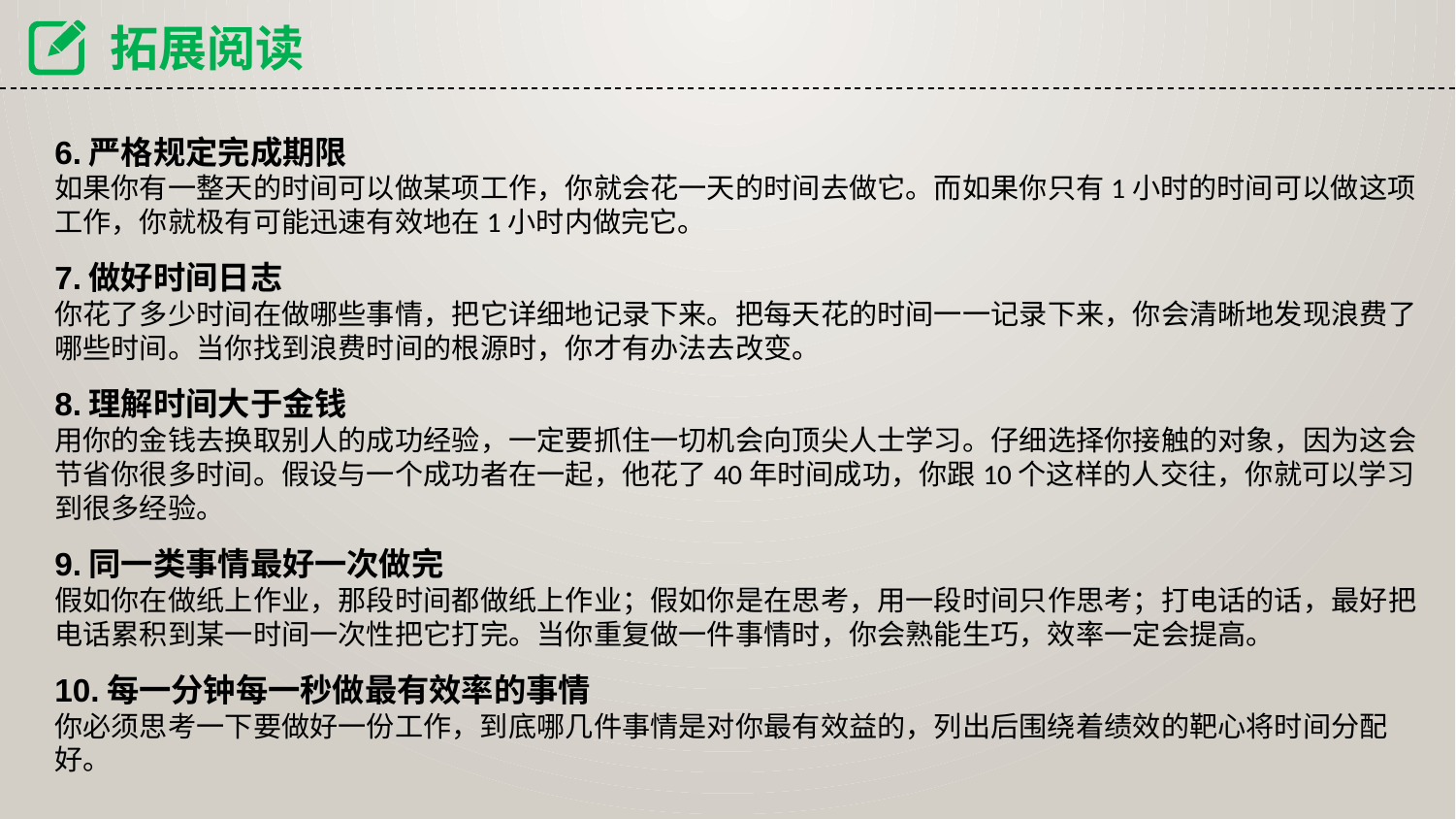

拓展阅读

6.严格规定完成期限
如果你有一整天的时间可以做某项工作，你就会花一天的时间去做它。而如果你只有1小时的时间可以做这项工作，你就极有可能迅速有效地在1小时内做完它。
7.做好时间日志
你花了多少时间在做哪些事情，把它详细地记录下来。把每天花的时间一一记录下来，你会清晰地发现浪费了哪些时间。当你找到浪费时间的根源时，你才有办法去改变。
8.理解时间大于金钱
用你的金钱去换取别人的成功经验，一定要抓住一切机会向顶尖人士学习。仔细选择你接触的对象，因为这会节省你很多时间。假设与一个成功者在一起，他花了40年时间成功，你跟10个这样的人交往，你就可以学习到很多经验。
9.同一类事情最好一次做完
假如你在做纸上作业，那段时间都做纸上作业；假如你是在思考，用一段时间只作思考；打电话的话，最好把电话累积到某一时间一次性把它打完。当你重复做一件事情时，你会熟能生巧，效率一定会提高。
10.每一分钟每一秒做最有效率的事情
你必须思考一下要做好一份工作，到底哪几件事情是对你最有效益的，列出后围绕着绩效的靶心将时间分配好。
22